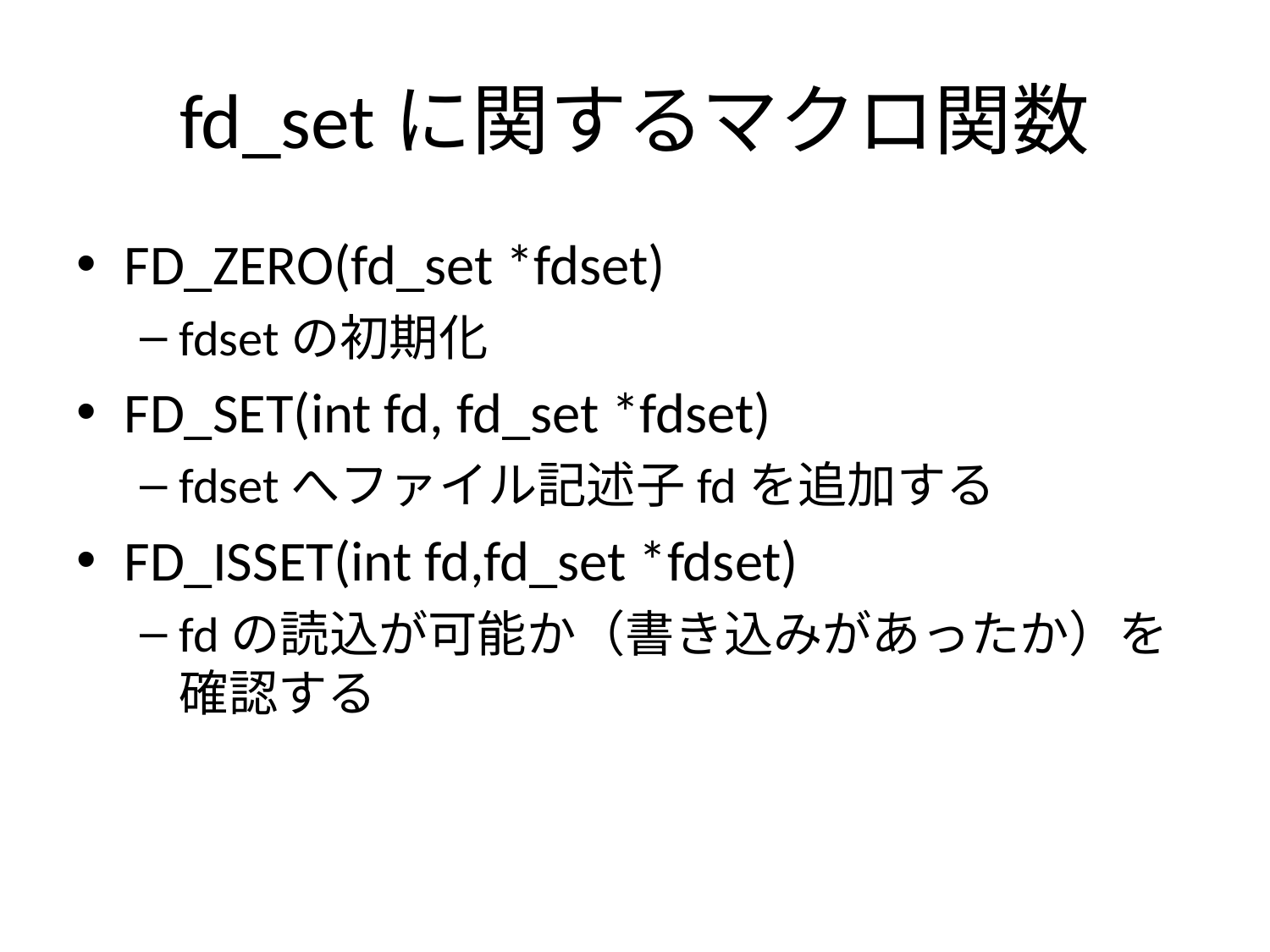

# fd_setに関するマクロ関数
FD_ZERO(fd_set *fdset)
fdsetの初期化
FD_SET(int fd, fd_set *fdset)
fdsetへファイル記述子fdを追加する
FD_ISSET(int fd,fd_set *fdset)
fdの読込が可能か（書き込みがあったか）を
確認する